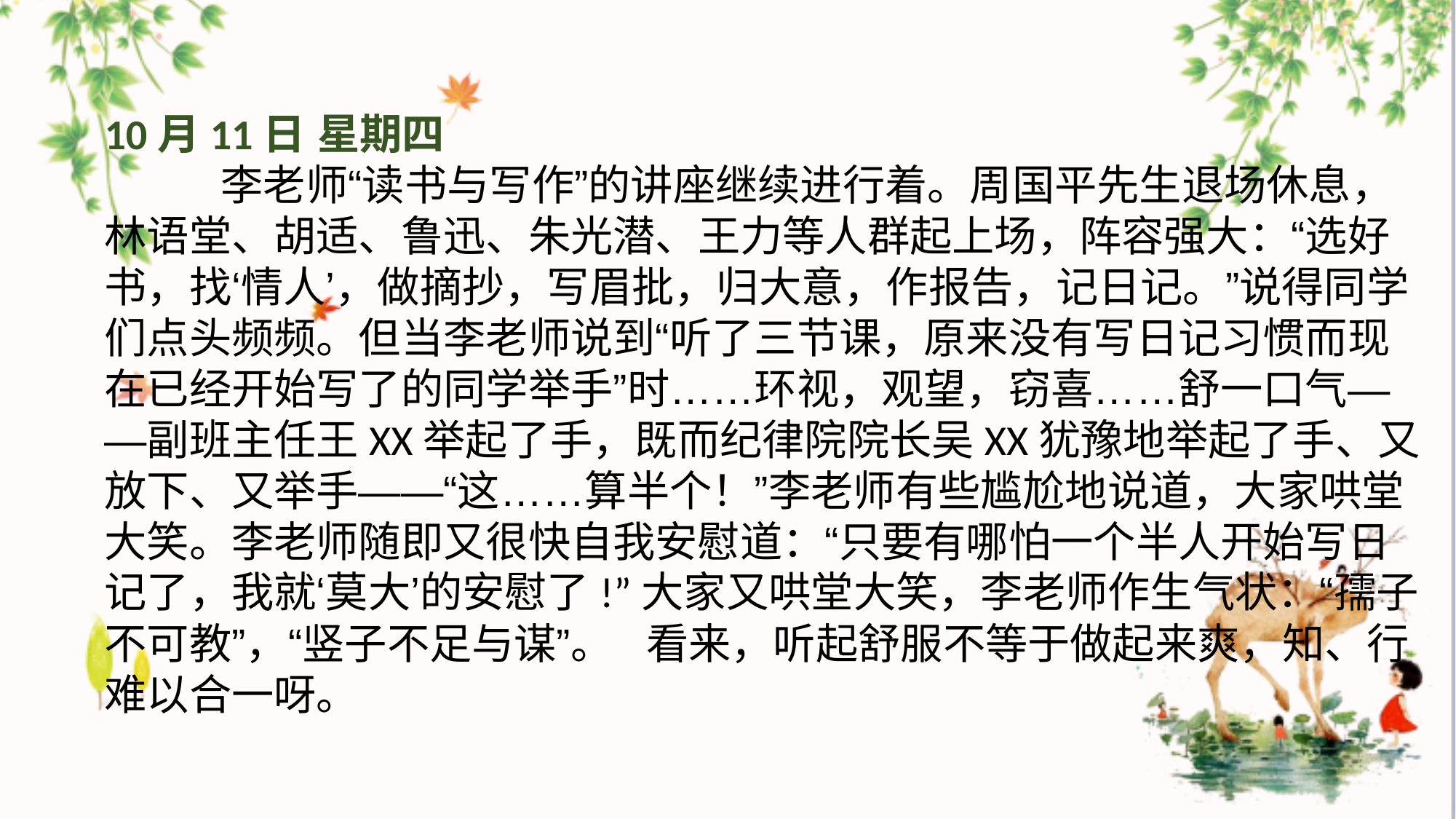

10月11日 星期四
         李老师“读书与写作”的讲座继续进行着。周国平先生退场休息，林语堂、胡适、鲁迅、朱光潜、王力等人群起上场，阵容强大：“选好书，找‘情人’，做摘抄，写眉批，归大意，作报告，记日记。”说得同学们点头频频。但当李老师说到“听了三节课，原来没有写日记习惯而现在已经开始写了的同学举手”时……环视，观望，窃喜……舒一口气——副班主任王XX举起了手，既而纪律院院长吴XX犹豫地举起了手、又放下、又举手——“这……算半个！”李老师有些尴尬地说道，大家哄堂大笑。李老师随即又很快自我安慰道：“只要有哪怕一个半人开始写日记了，我就‘莫大’的安慰了!”大家又哄堂大笑，李老师作生气状：“孺子不可教”，“竖子不足与谋”。  看来，听起舒服不等于做起来爽，知、行难以合一呀。